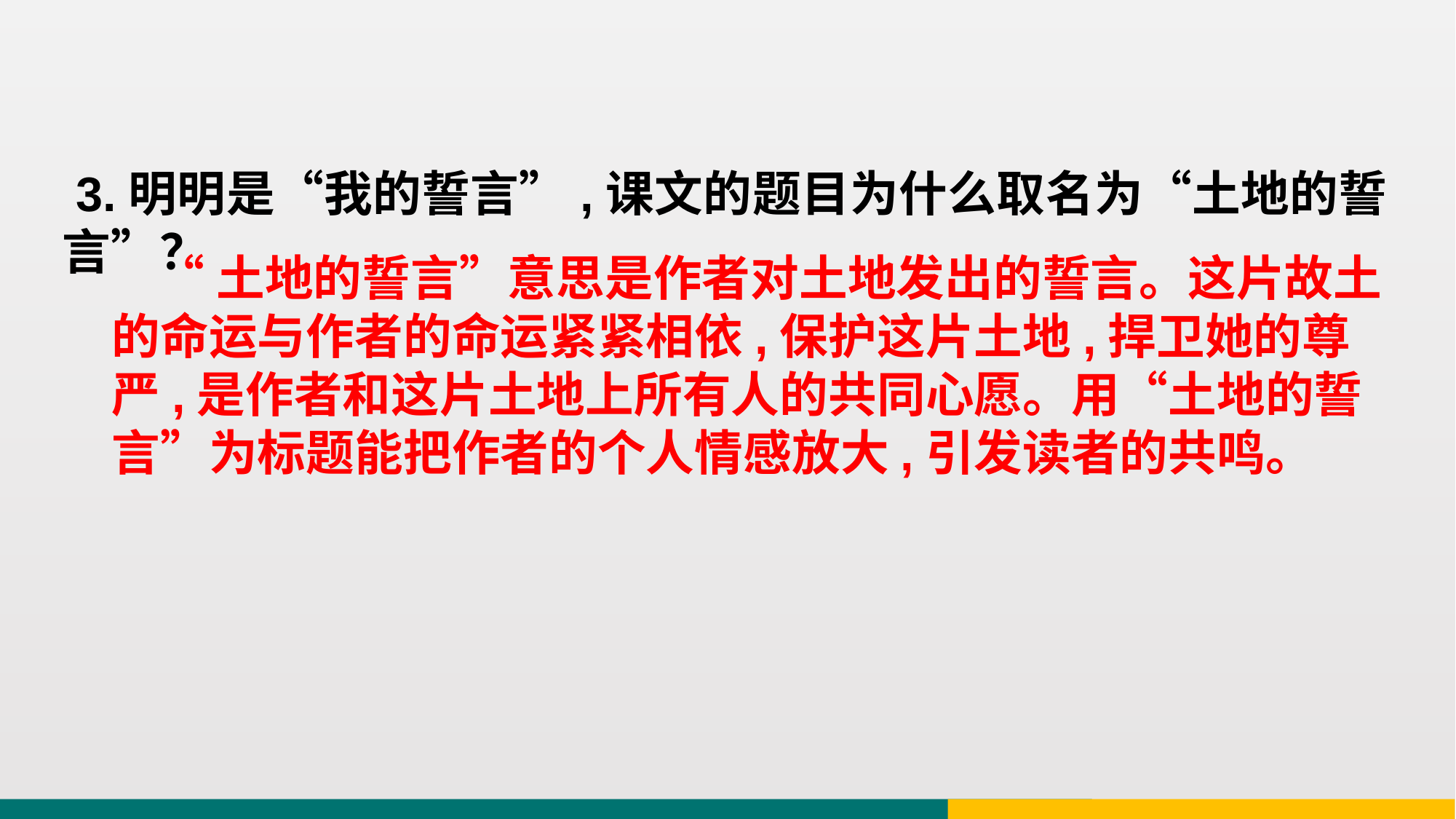

3.明明是“我的誓言”,课文的题目为什么取名为“土地的誓言”？
    “土地的誓言”意思是作者对土地发出的誓言。这片故土的命运与作者的命运紧紧相依,保护这片土地,捍卫她的尊严,是作者和这片土地上所有人的共同心愿。用“土地的誓言”为标题能把作者的个人情感放大,引发读者的共鸣。